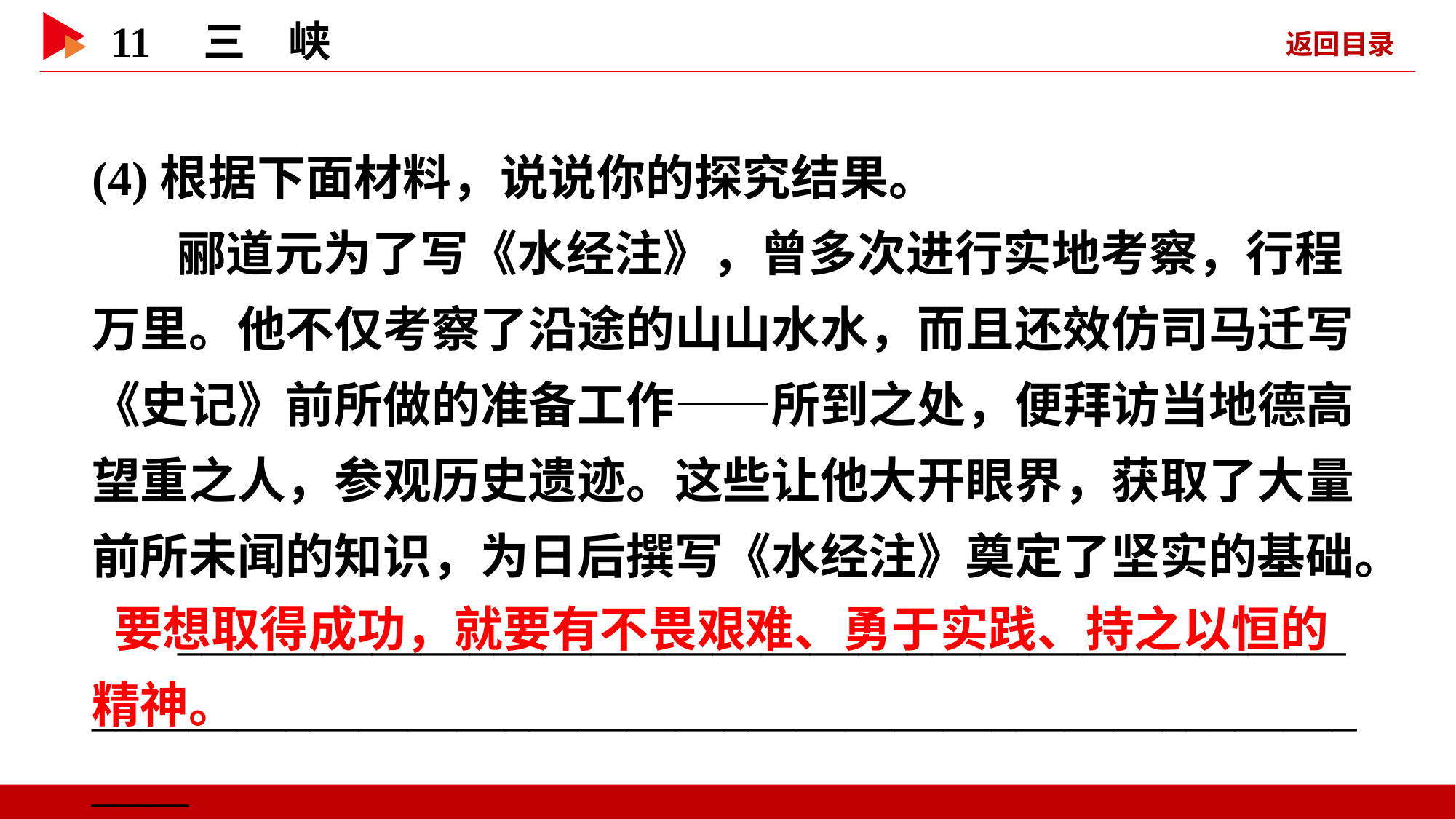

(4)根据下面材料，说说你的探究结果。
郦道元为了写《水经注》，曾多次进行实地考察，行程万里。他不仅考察了沿途的山山水水，而且还效仿司马迁写《史记》前所做的准备工作——所到之处，便拜访当地德高望重之人，参观历史遗迹。这些让他大开眼界，获取了大量前所未闻的知识，为日后撰写《水经注》奠定了坚实的基础。
________________________________________________________________________________________________________
 要想取得成功，就要有不畏艰难、勇于实践、持之以恒的精神。